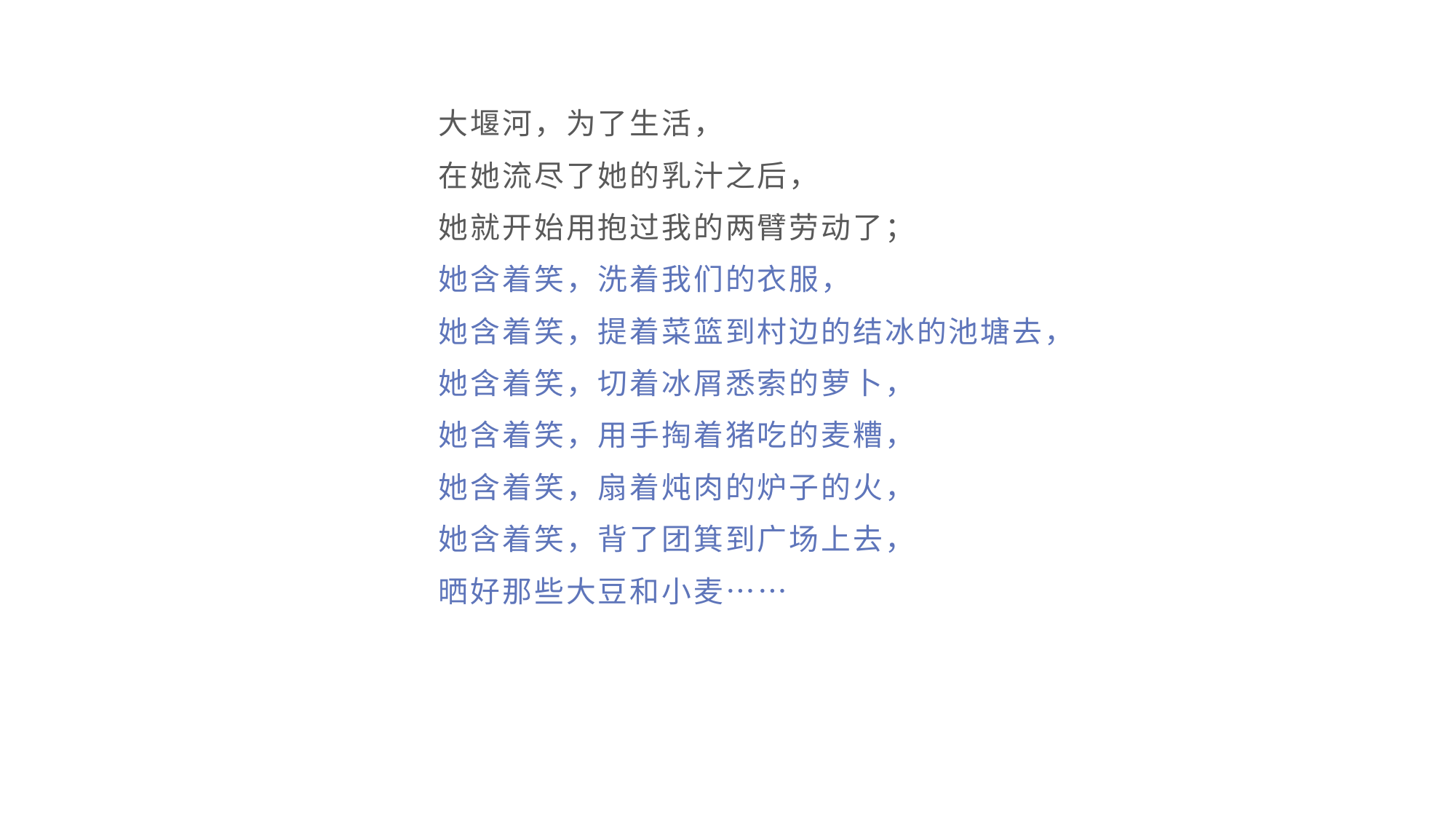

大堰河，为了生活，
在她流尽了她的乳汁之后，
她就开始用抱过我的两臂劳动了；
她含着笑，洗着我们的衣服，
她含着笑，提着菜篮到村边的结冰的池塘去，
她含着笑，切着冰屑悉索的萝卜，
她含着笑，用手掏着猪吃的麦糟，
她含着笑，扇着炖肉的炉子的火，
她含着笑，背了团箕到广场上去，
晒好那些大豆和小麦……